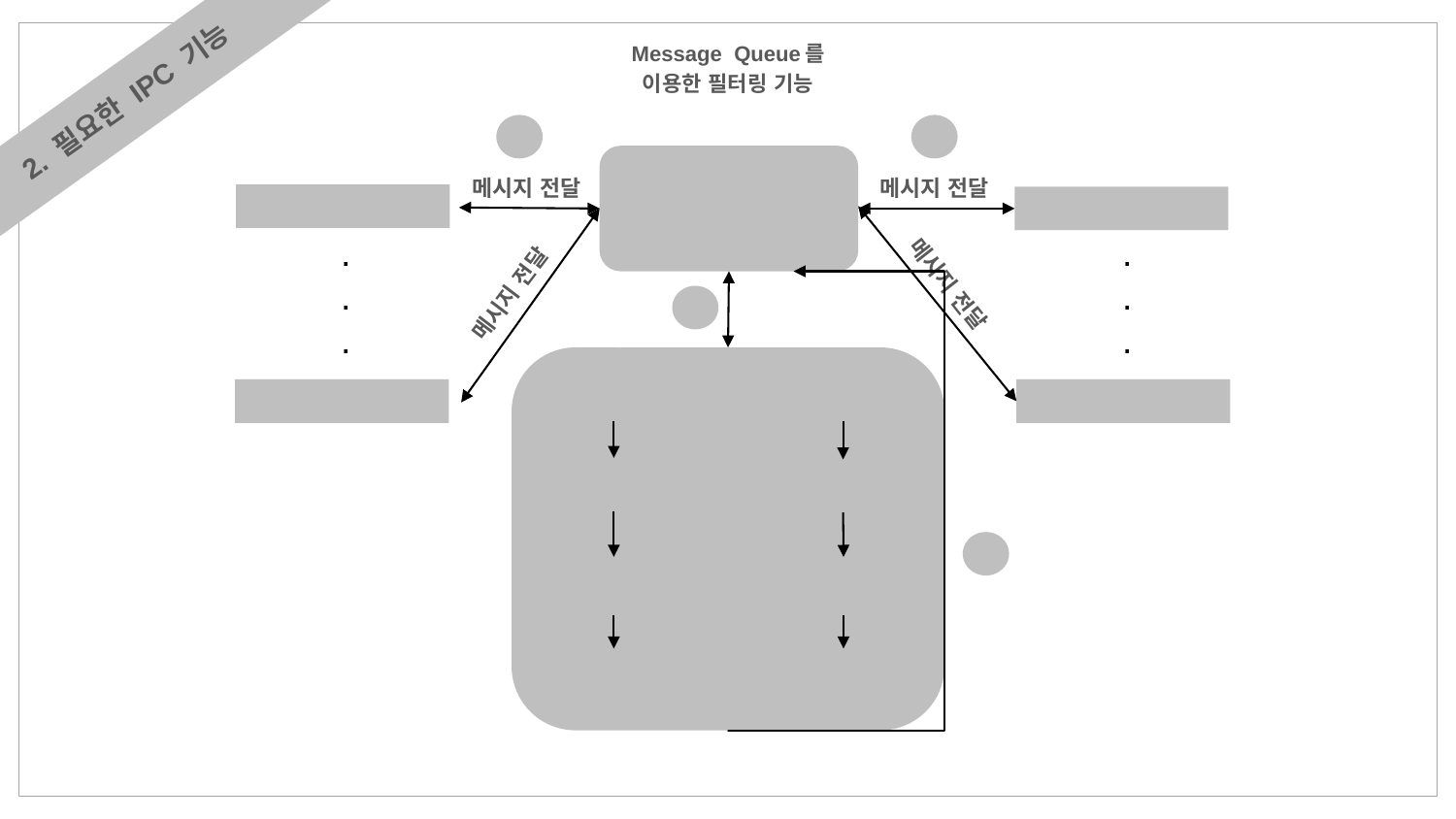

Message  Queue를
이용한 필터링 기능
2. 필요한 IPC 기능
1
4

메시지 전달
메시지 전달
PROCESS 1
SERVER
PROCESS 2

.
.
.
.
.
.
메시지 전달
메시지 전달
2

조건1
조건2
PROCESS N
PROCESS N

비속어 포함
비속어 미포함
3

바보
안녕
결과 : **
결과 : 안녕